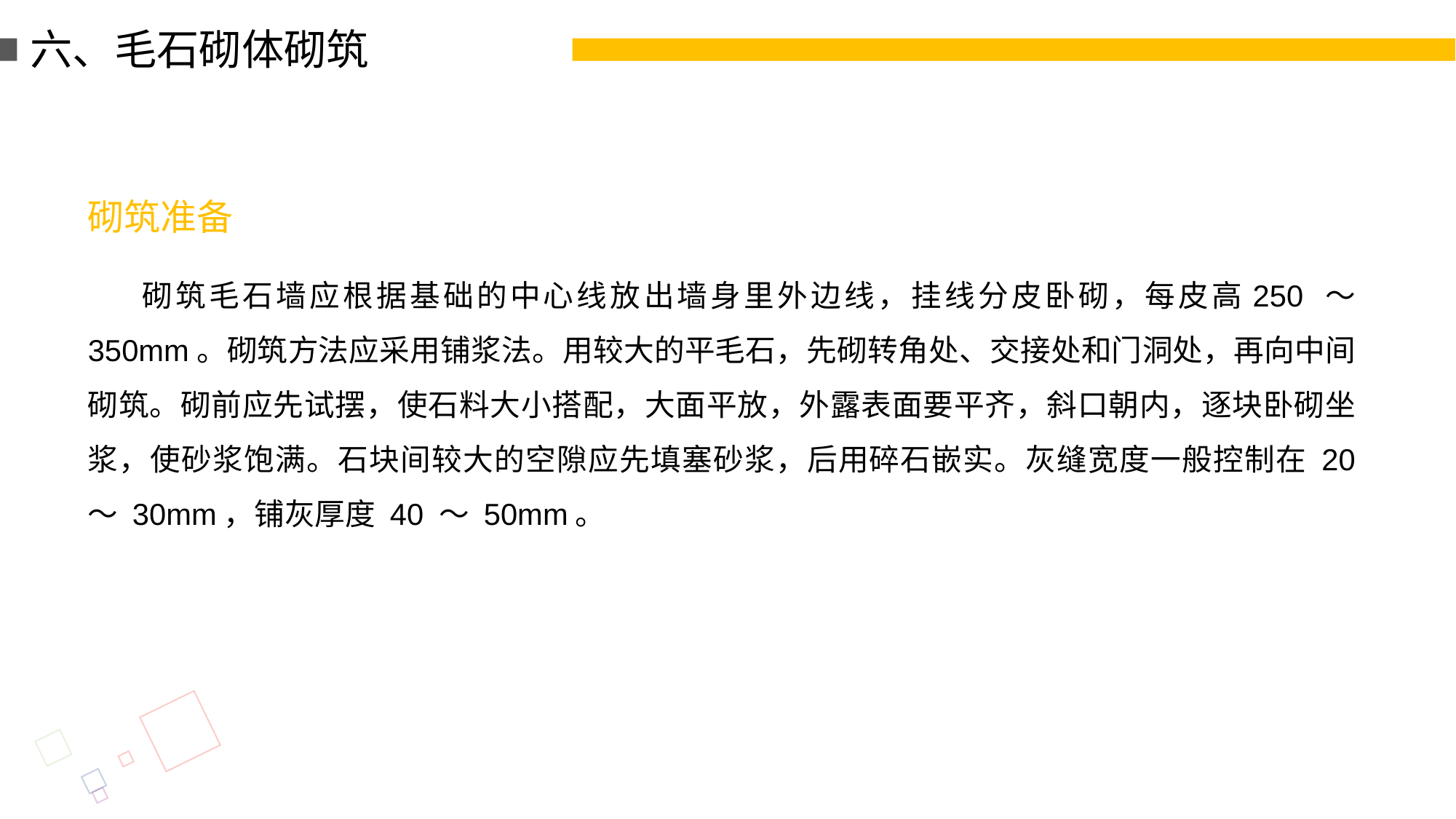

六、毛石砌体砌筑
砌筑准备
砌筑毛石墙应根据基础的中心线放出墙身里外边线，挂线分皮卧砌，每皮高250 ～ 350mm。砌筑方法应采用铺浆法。用较大的平毛石，先砌转角处、交接处和门洞处，再向中间砌筑。砌前应先试摆，使石料大小搭配，大面平放，外露表面要平齐，斜口朝内，逐块卧砌坐浆，使砂浆饱满。石块间较大的空隙应先填塞砂浆，后用碎石嵌实。灰缝宽度一般控制在 20 ～ 30mm，铺灰厚度 40 ～ 50mm。